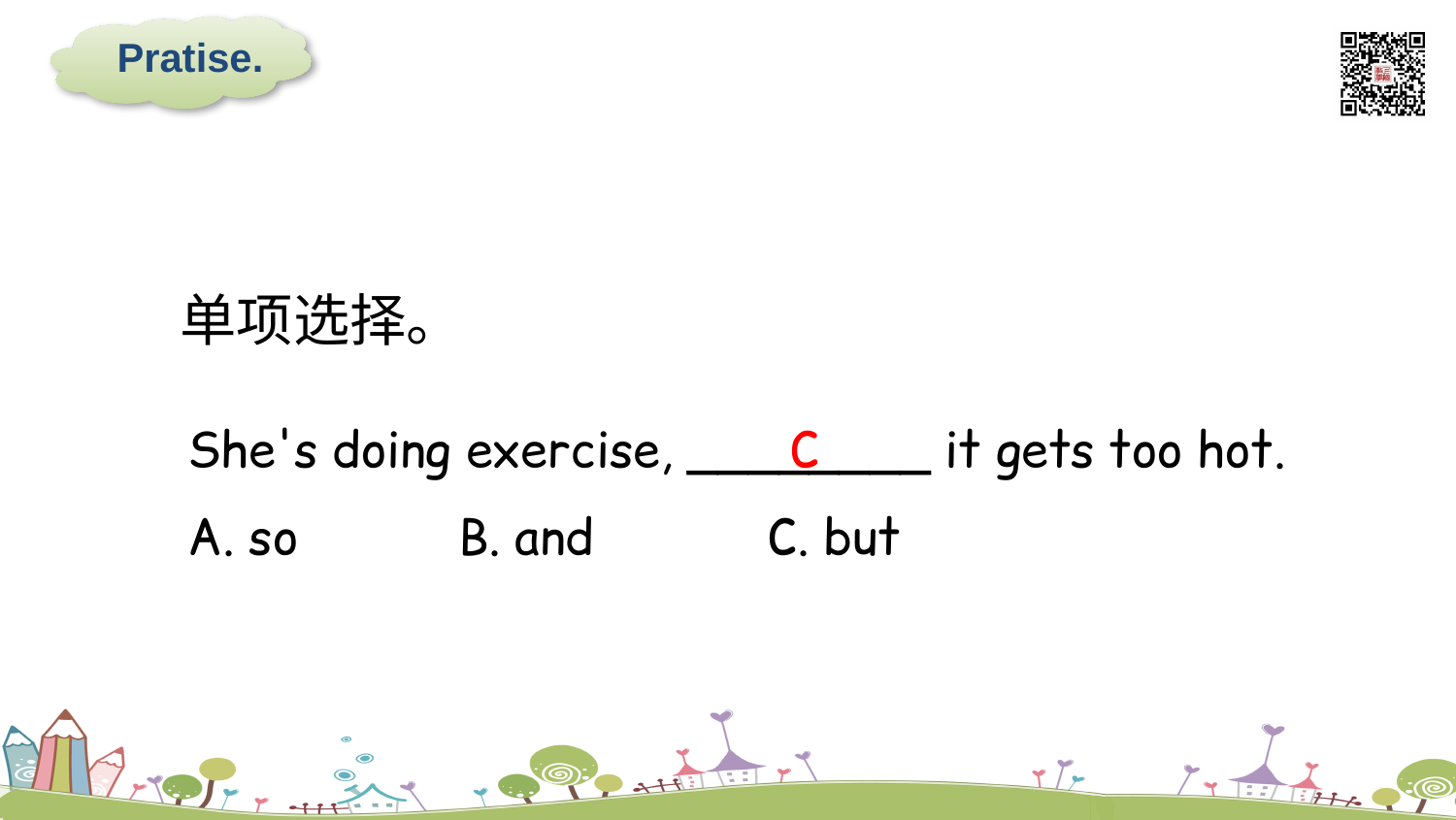

Pratise.
单项选择。
She's doing exercise, ________ it gets too hot.
A. so           B. and            C. but

C